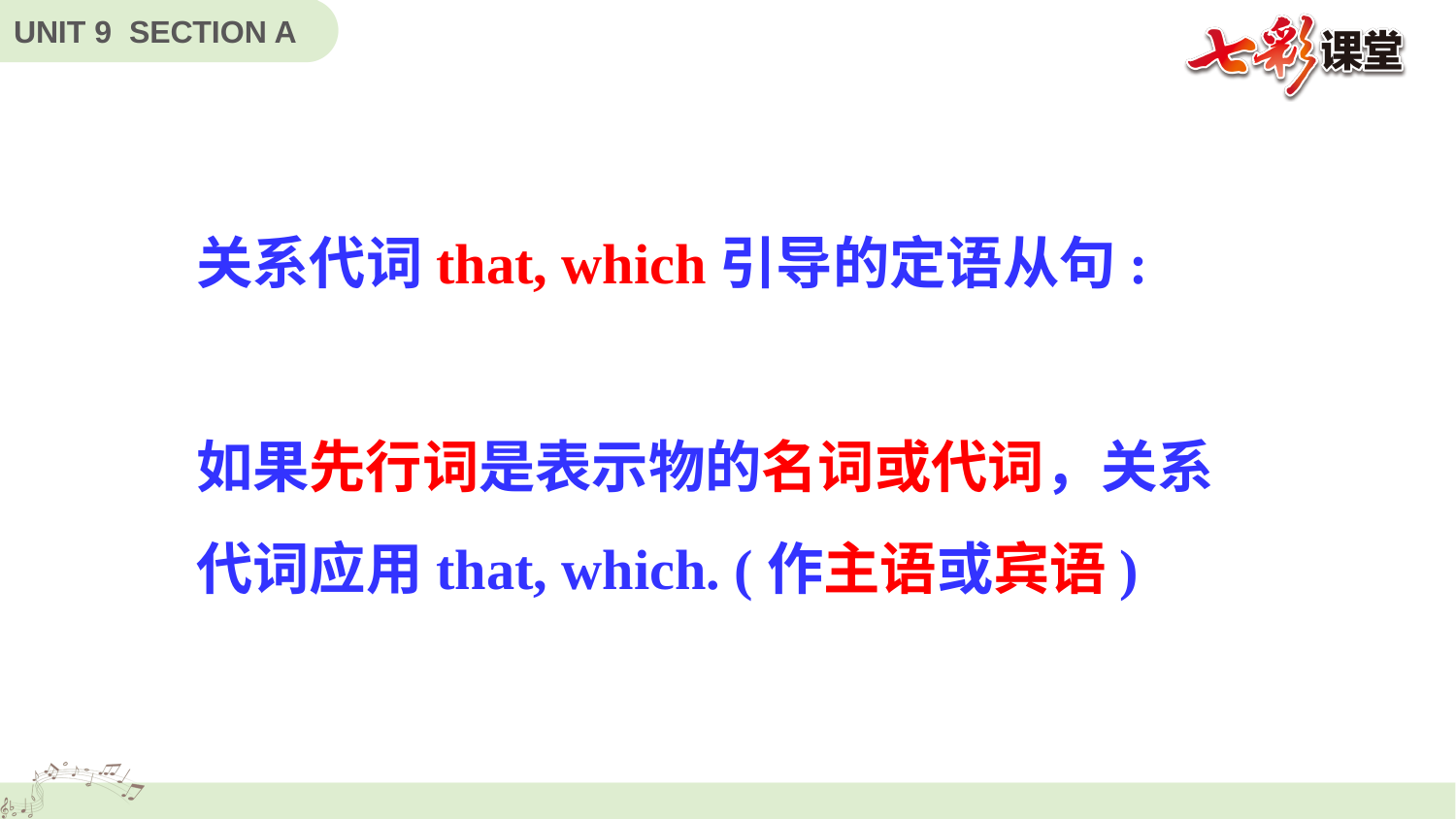

关系代词that, which引导的定语从句:

如果先行词是表示物的名词或代词，关系代词应用that, which. (作主语或宾语)